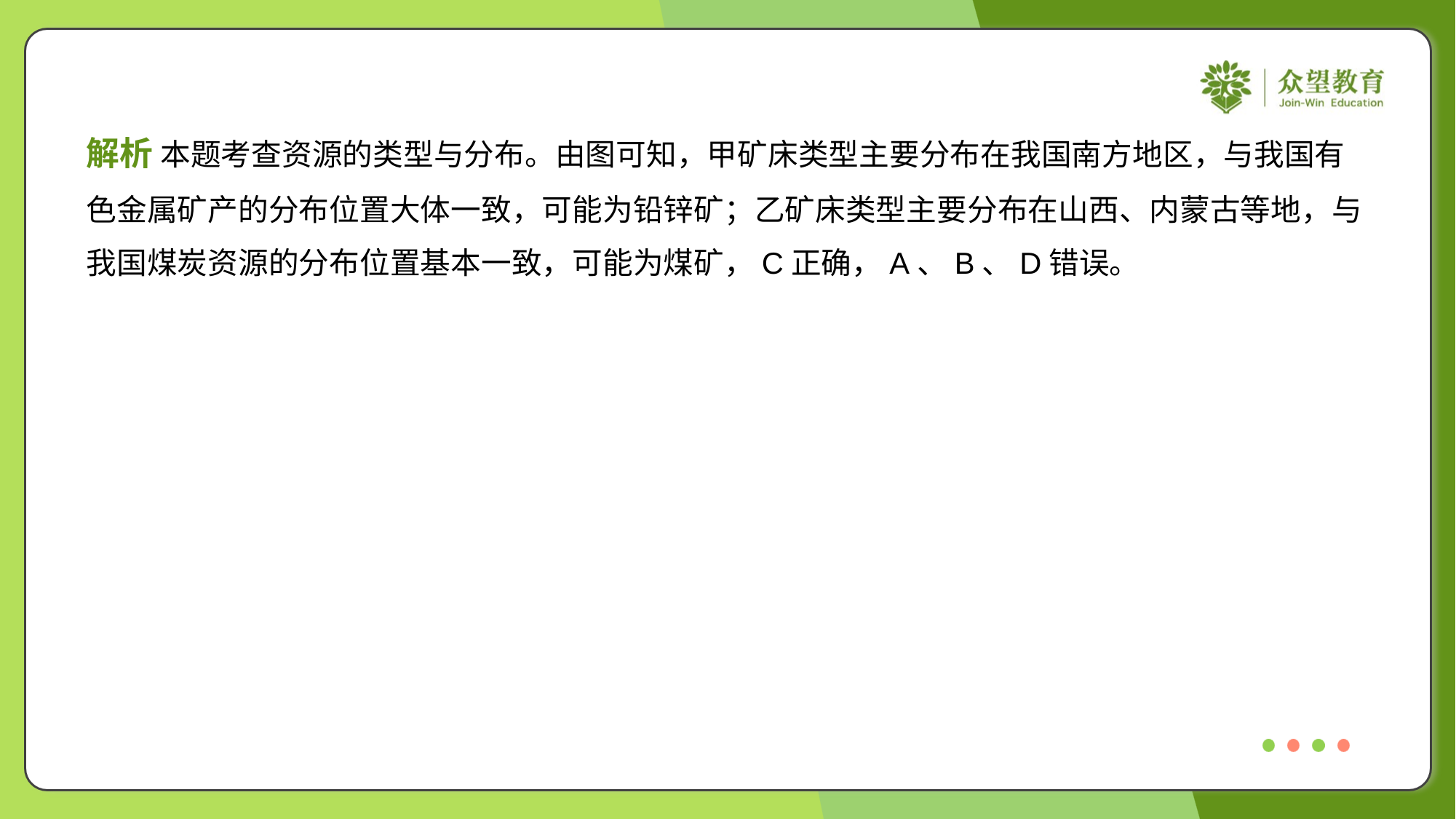

解析 本题考查资源的类型与分布。由图可知，甲矿床类型主要分布在我国南方地区，与我国有
色金属矿产的分布位置大体一致，可能为铅锌矿；乙矿床类型主要分布在山西、内蒙古等地，与
我国煤炭资源的分布位置基本一致，可能为煤矿，C正确，A、B、D错误。